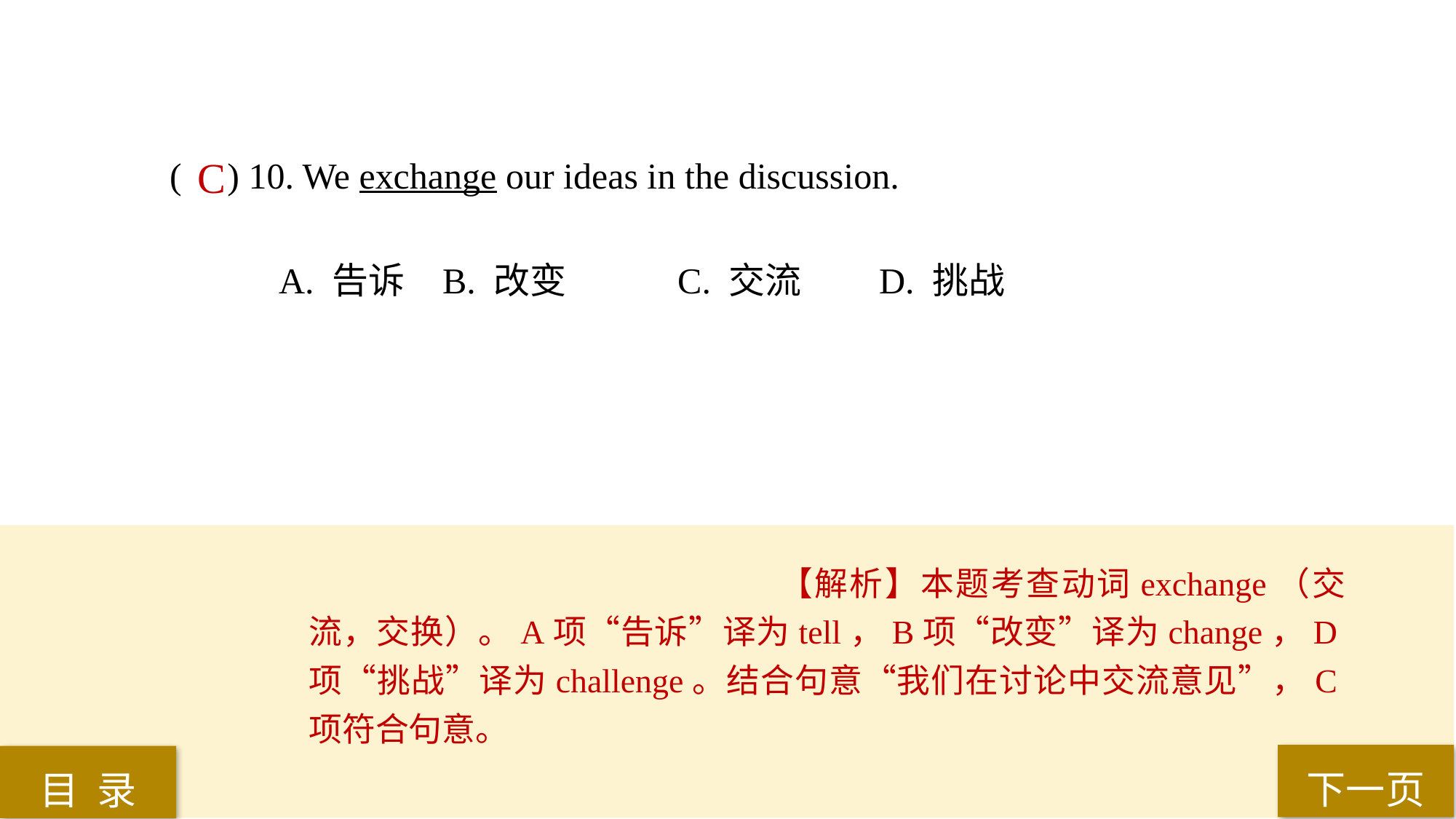

(     ) 10. We exchange our ideas in the discussion.

A. 告诉 	B. 改变	 C. 交流 	D. 挑战
C
【解析】本题考查动词exchange（交流，交换）。A项“告诉”译为tell，B项“改变”译为change，D项“挑战”译为challenge。结合句意“我们在讨论中交流意见”，C项符合句意。